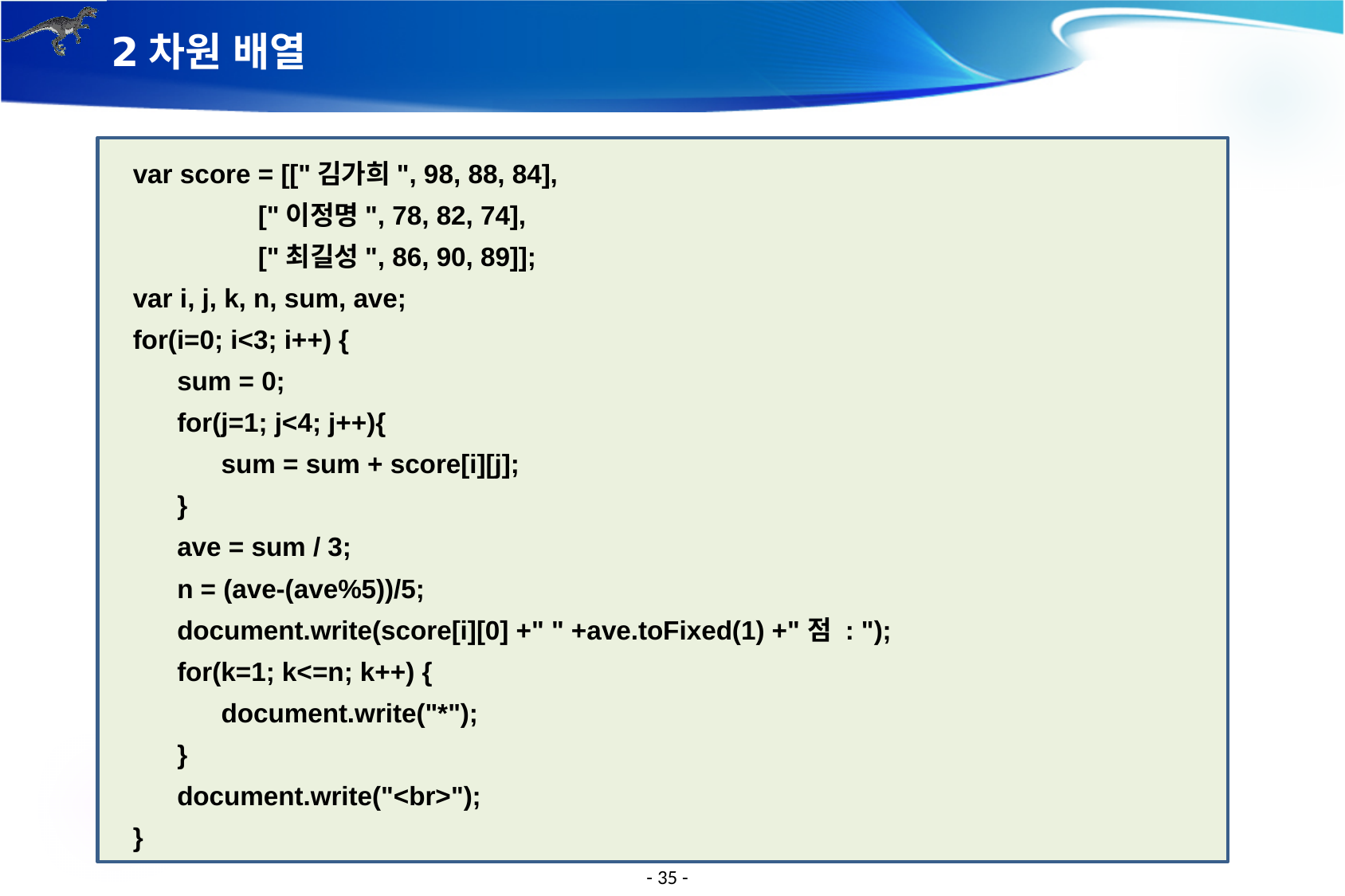

# 2차원 배열
var score = [["김가희", 98, 88, 84],
                 ["이정명", 78, 82, 74],
                 ["최길성", 86, 90, 89]];
var i, j, k, n, sum, ave;
for(i=0; i<3; i++) {
      sum = 0;
      for(j=1; j<4; j++){
            sum = sum + score[i][j];
      }
      ave = sum / 3;
      n = (ave-(ave%5))/5;
      document.write(score[i][0] +" " +ave.toFixed(1) +"점 : ");
      for(k=1; k<=n; k++) {
            document.write("*");
      }
      document.write("<br>");
}